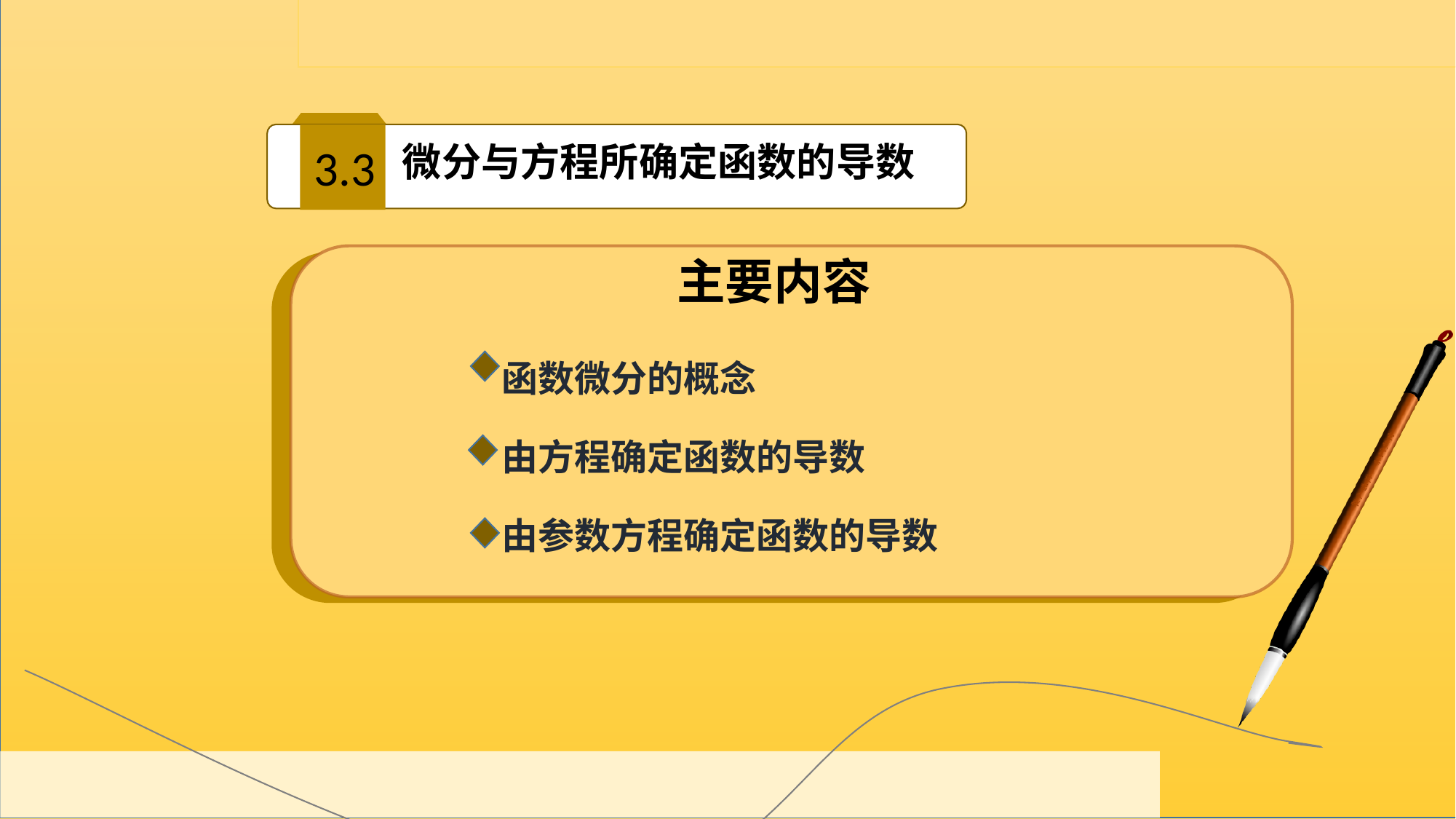

3.3
微分与方程所确定函数的导数
主要内容
  函数微分的概念
  由方程确定函数的导数
  由参数方程确定函数的导数